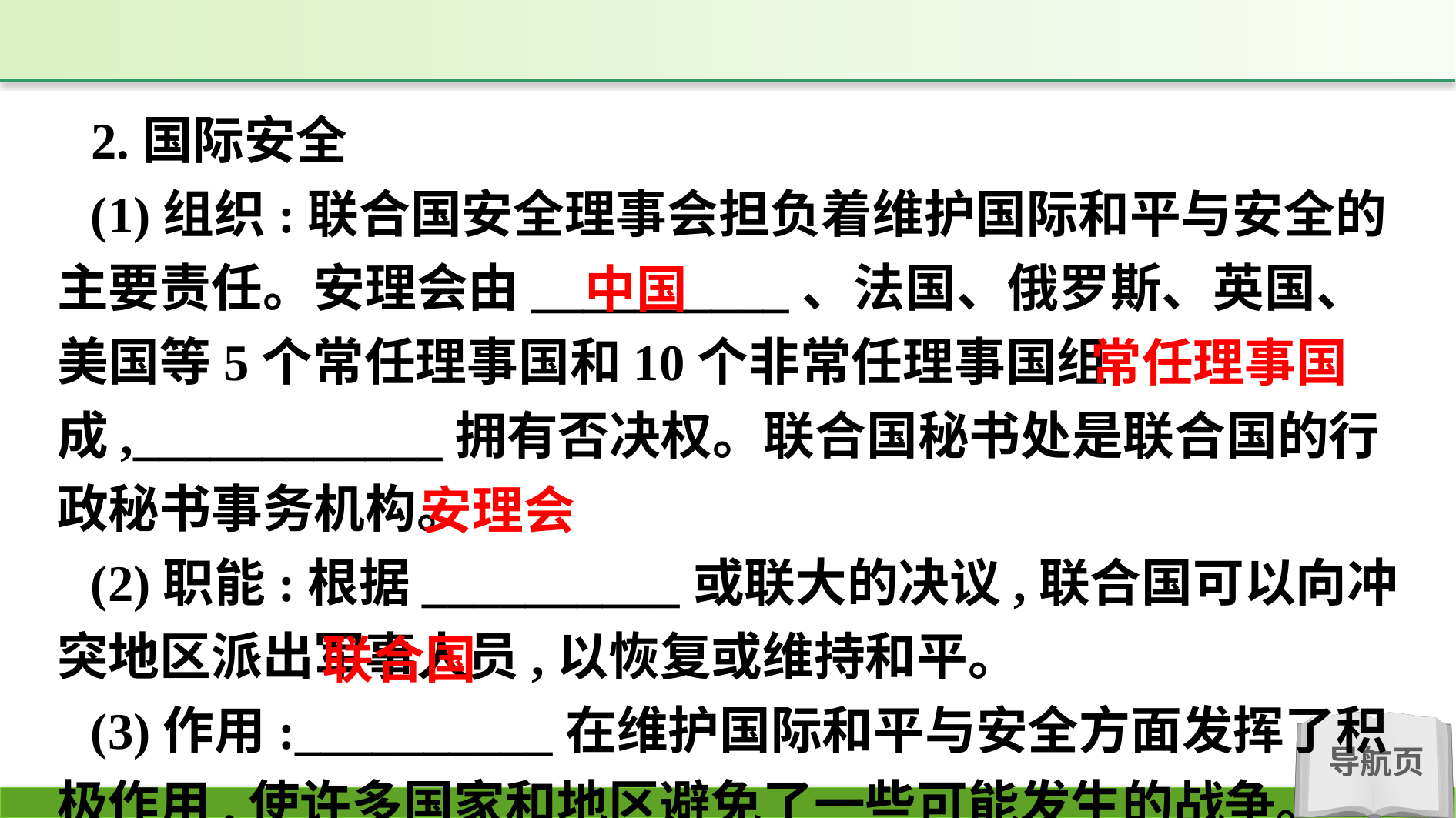

2.国际安全
(1)组织:联合国安全理事会担负着维护国际和平与安全的主要责任。安理会由__________、法国、俄罗斯、英国、美国等5个常任理事国和10个非常任理事国组成,____________拥有否决权。联合国秘书处是联合国的行政秘书事务机构。
(2)职能:根据__________或联大的决议,联合国可以向冲突地区派出军事人员,以恢复或维持和平。
(3)作用:__________在维护国际和平与安全方面发挥了积极作用,使许多国家和地区避免了一些可能发生的战争。
中国
常任理事国
安理会
联合国